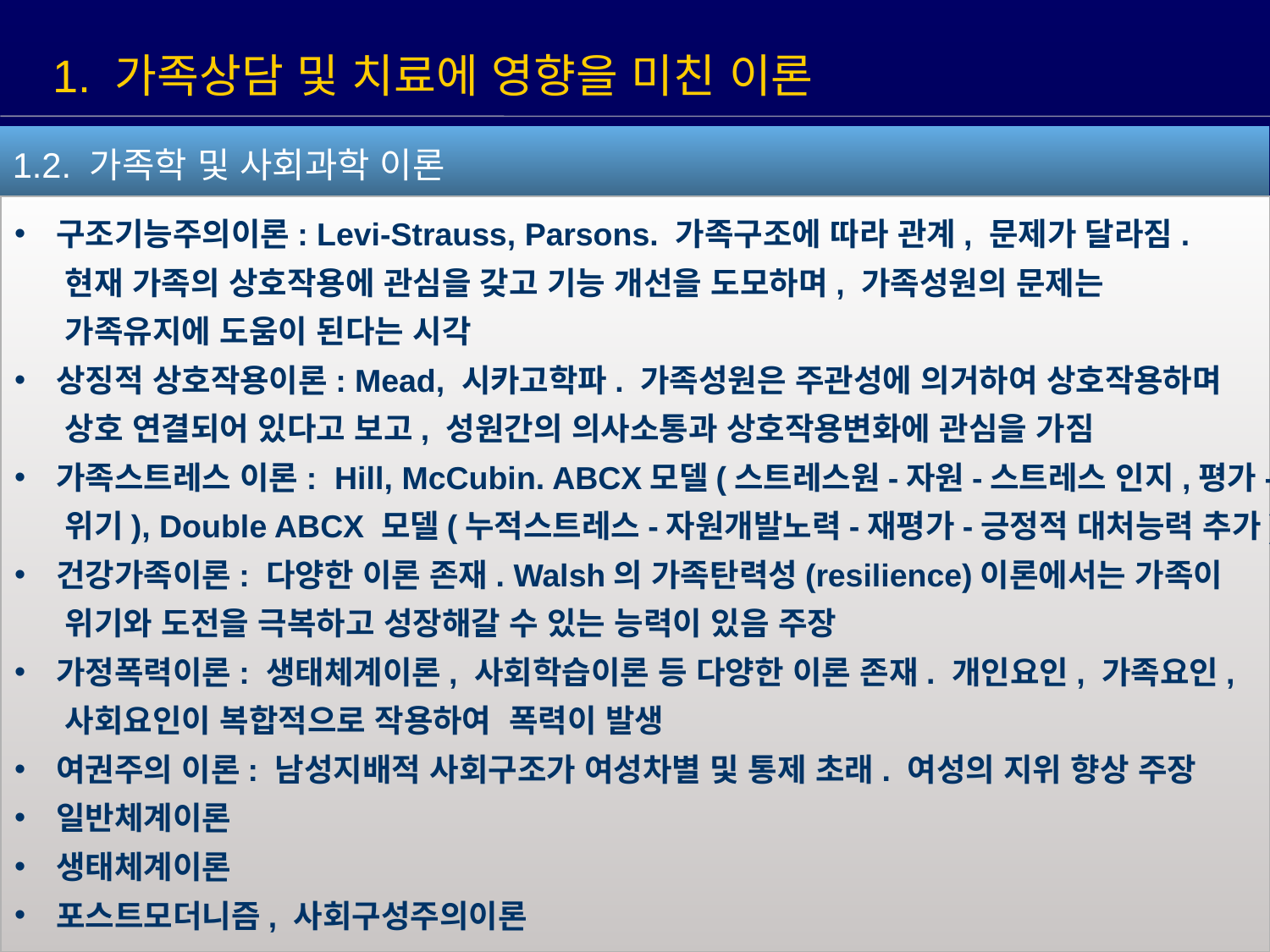

1. 가족상담 및 치료에 영향을 미친 이론

1.2. 가족학 및 사회과학 이론
 구조기능주의이론: Levi-Strauss, Parsons. 가족구조에 따라 관계, 문제가 달라짐.
  현재 가족의 상호작용에 관심을 갖고 기능 개선을 도모하며, 가족성원의 문제는
  가족유지에 도움이 된다는 시각
 상징적 상호작용이론: Mead, 시카고학파. 가족성원은 주관성에 의거하여 상호작용하며
  상호 연결되어 있다고 보고, 성원간의 의사소통과 상호작용변화에 관심을 가짐
 가족스트레스 이론:  Hill, McCubin. ABCX모델(스트레스원-자원-스트레스 인지,평가-
  위기), Double ABCX 모델(누적스트레스-자원개발노력-재평가-긍정적 대처능력 추가)
 건강가족이론: 다양한 이론 존재. Walsh의 가족탄력성(resilience)이론에서는 가족이
  위기와 도전을 극복하고 성장해갈 수 있는 능력이 있음 주장
 가정폭력이론: 생태체계이론, 사회학습이론 등 다양한 이론 존재. 개인요인, 가족요인,
  사회요인이 복합적으로 작용하여  폭력이 발생
 여권주의 이론: 남성지배적 사회구조가 여성차별 및 통제 초래. 여성의 지위 향상 주장
 일반체계이론
 생태체계이론
 포스트모더니즘, 사회구성주의이론